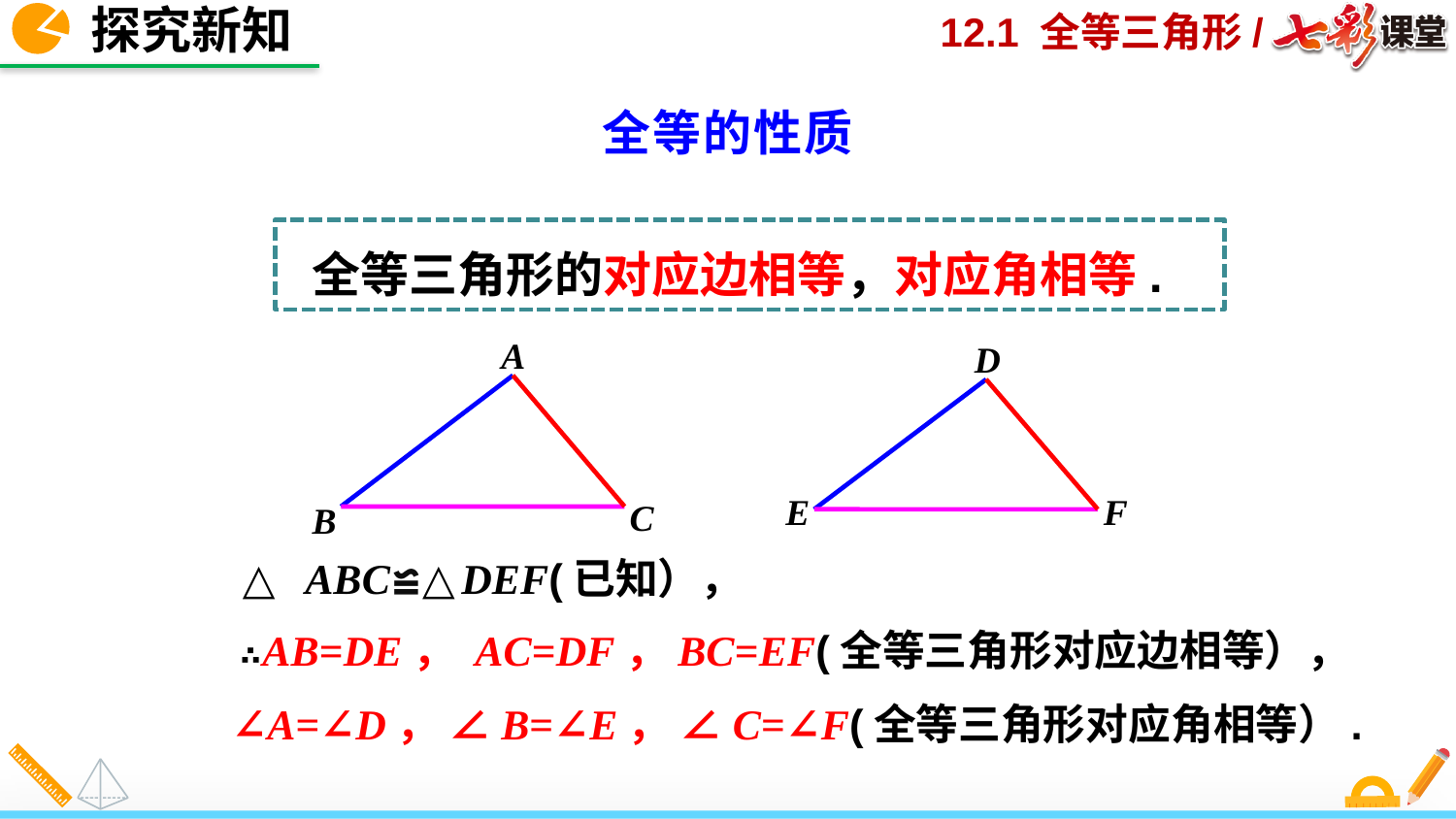

探究新知

全等的性质
 全等三角形的对应边相等，对应角相等.
A
D

F
E
C
B
∵△ABC≌△DEF(已知），
∴AB=DE， AC=DF，BC=EF(全等三角形对应边相等），
∠A=∠D， ∠B=∠E， ∠C=∠F(全等三角形对应角相等）.